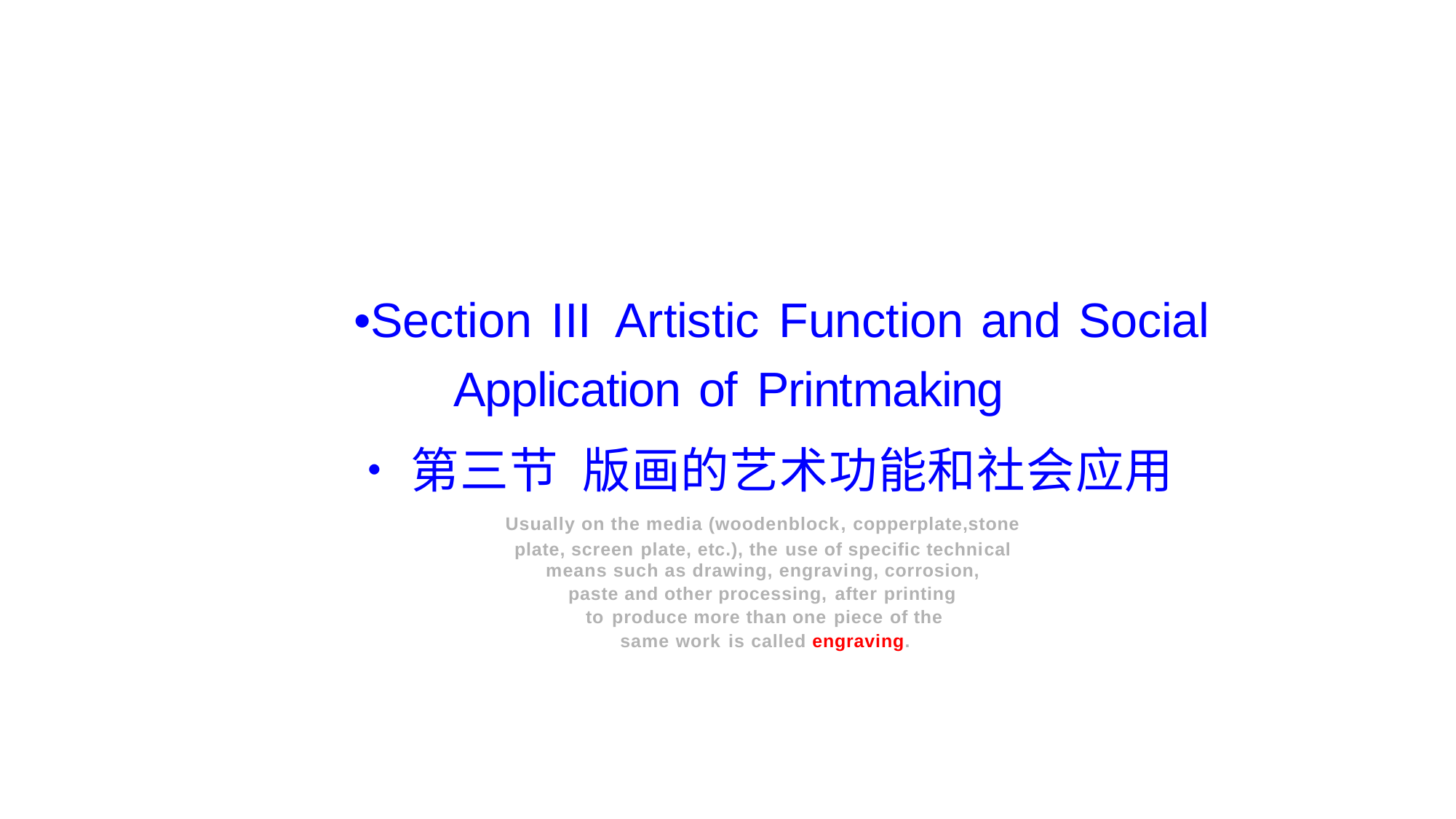

•Section III  Artistic Function and Social
Application of Printmaking
•第三节  版画的艺术功能和社会应用
Usually on the media (woodenblock, copperplate,stone
plate, screen plate, etc.), the use of specific technical
means such as drawing, engraving, corrosion,
paste and other processing, after printing
to produce more than one piece of the
same work is called engraving.